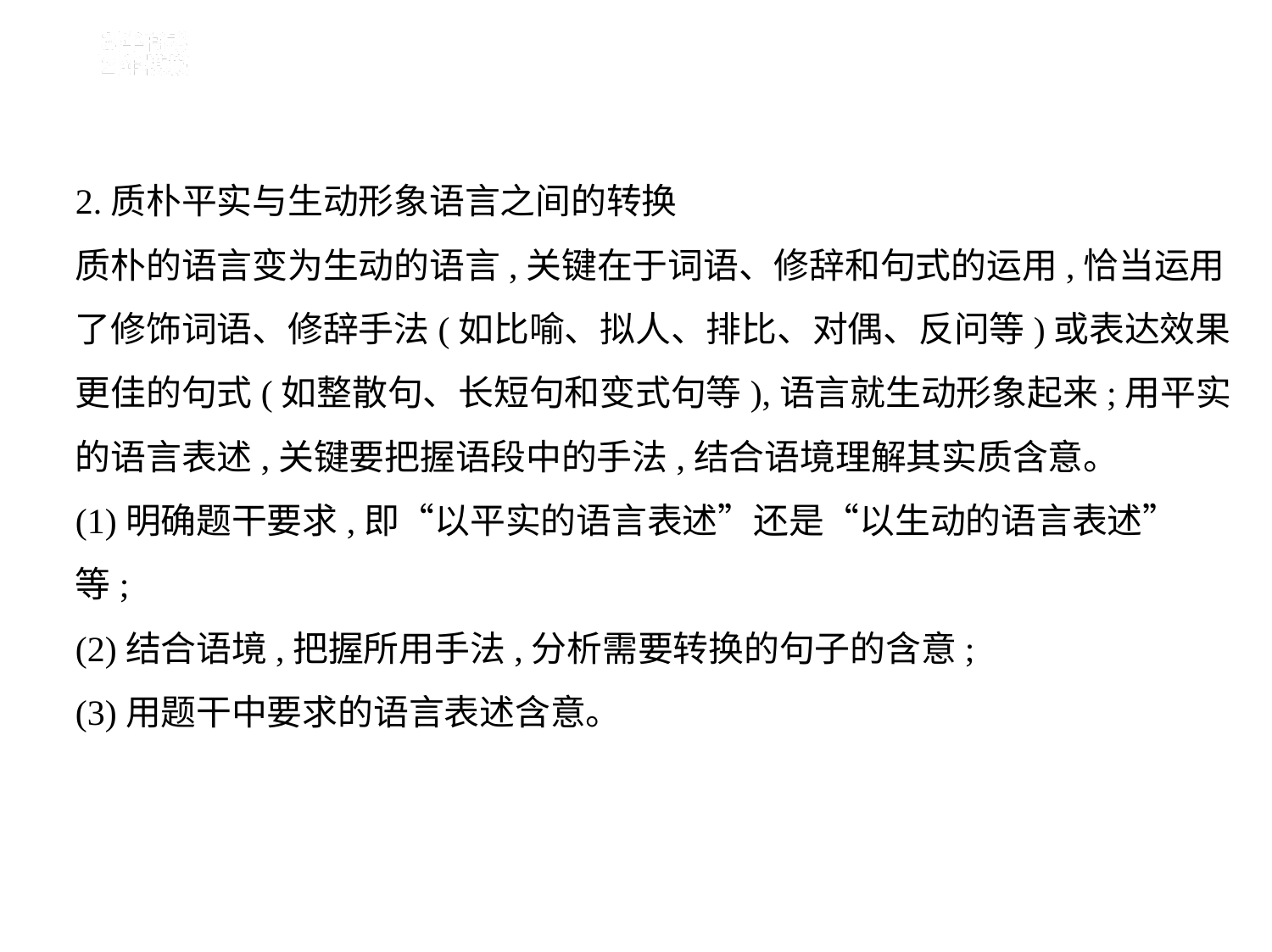

2.质朴平实与生动形象语言之间的转换
质朴的语言变为生动的语言,关键在于词语、修辞和句式的运用,恰当运用
了修饰词语、修辞手法(如比喻、拟人、排比、对偶、反问等)或表达效果
更佳的句式(如整散句、长短句和变式句等),语言就生动形象起来;用平实
的语言表述,关键要把握语段中的手法,结合语境理解其实质含意。
(1)明确题干要求,即“以平实的语言表述”还是“以生动的语言表述”
等;
(2)结合语境,把握所用手法,分析需要转换的句子的含意;
(3)用题干中要求的语言表述含意。